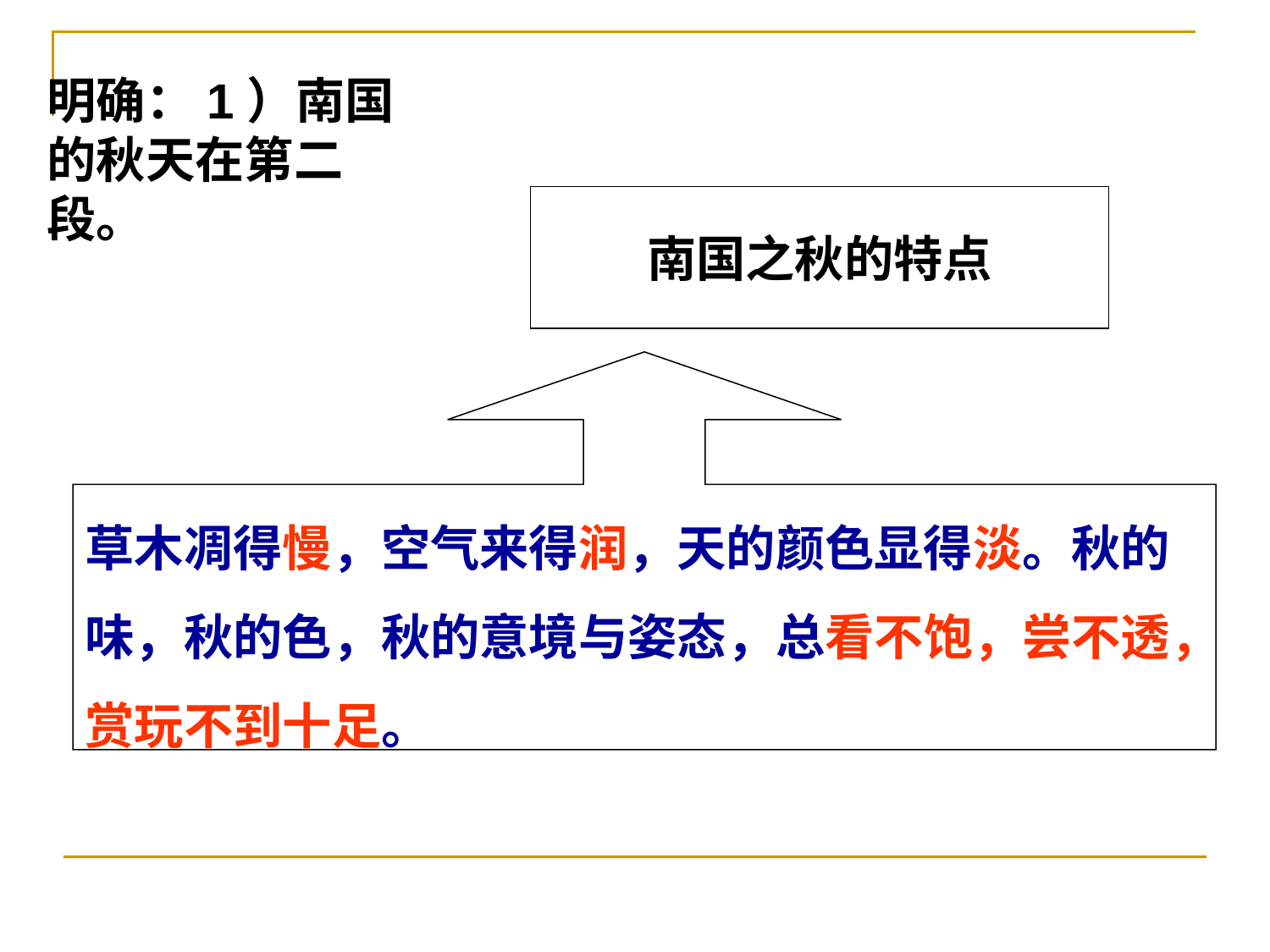

明确：1）南国的秋天在第二段。
南国之秋的特点

草木凋得慢，空气来得润，天的颜色显得淡。秋的味，秋的色，秋的意境与姿态，总看不饱，尝不透，赏玩不到十足。